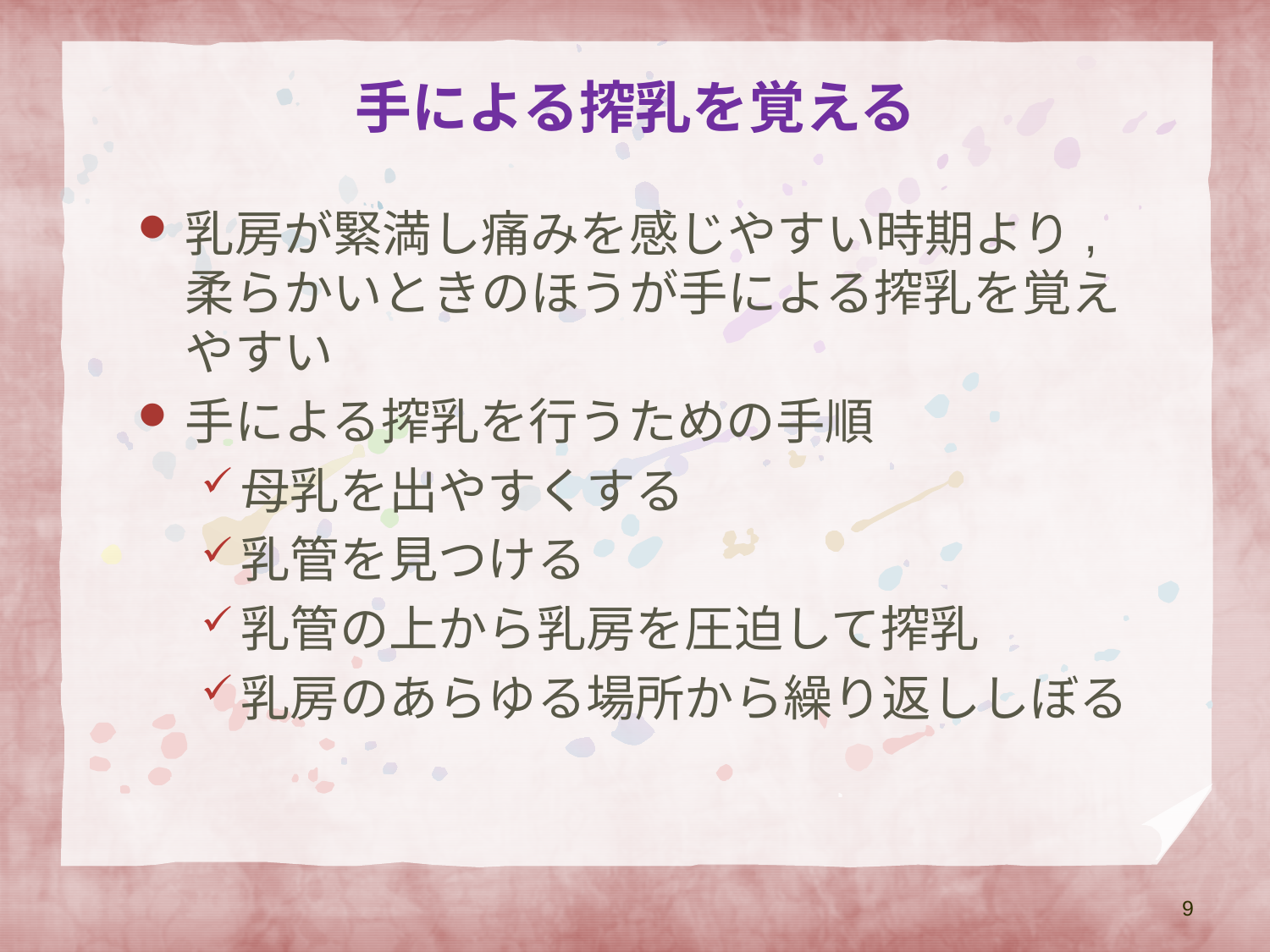

# 手による搾乳を覚える
乳房が緊満し痛みを感じやすい時期より,柔らかいときのほうが手による搾乳を覚えやすい
手による搾乳を行うための手順
母乳を出やすくする
乳管を見つける
乳管の上から乳房を圧迫して搾乳
乳房のあらゆる場所から繰り返ししぼる

9